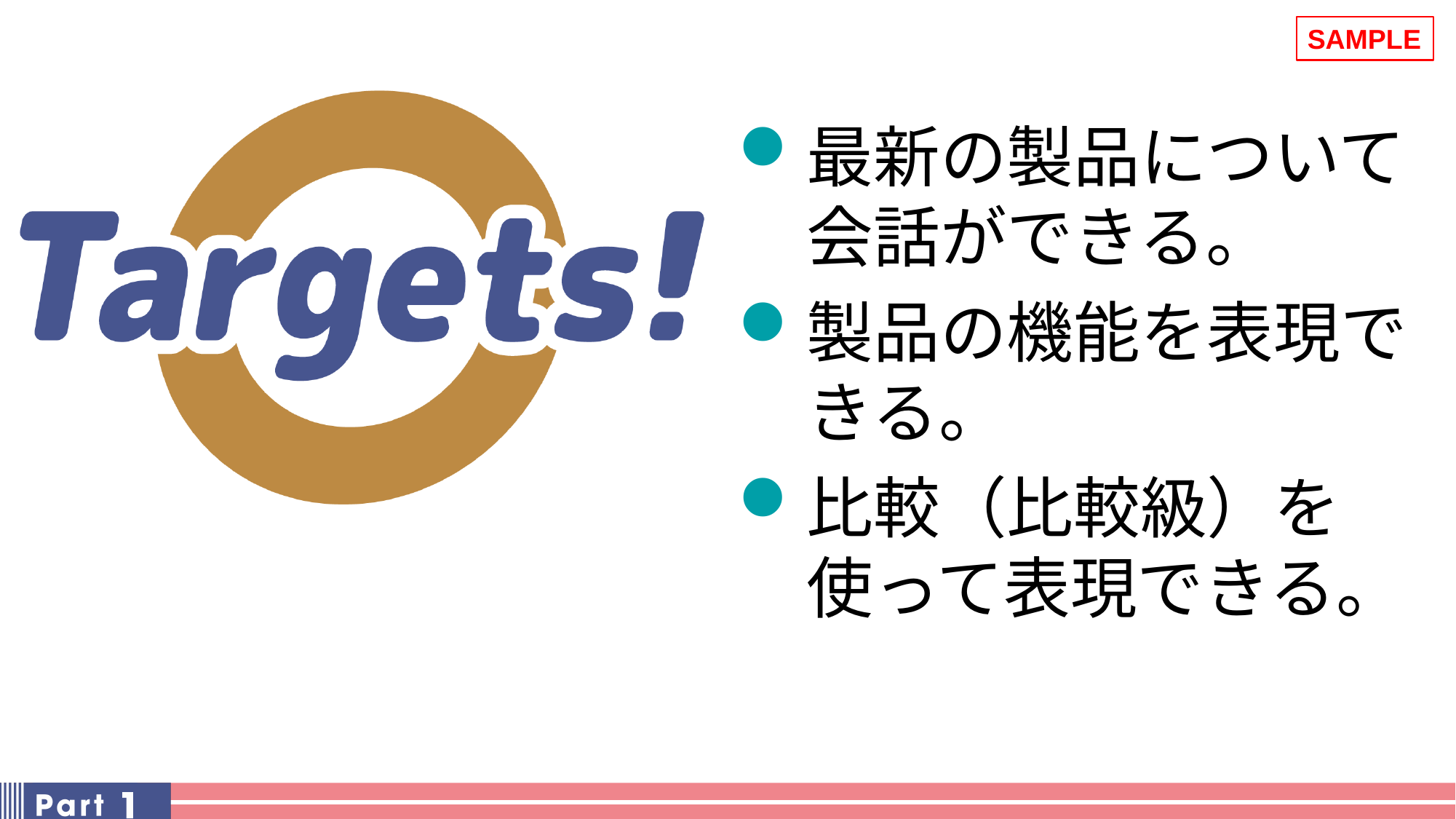

SAMPLE
最新の製品について会話ができる。
製品の機能を表現できる。
比較（比較級）を使って表現できる。